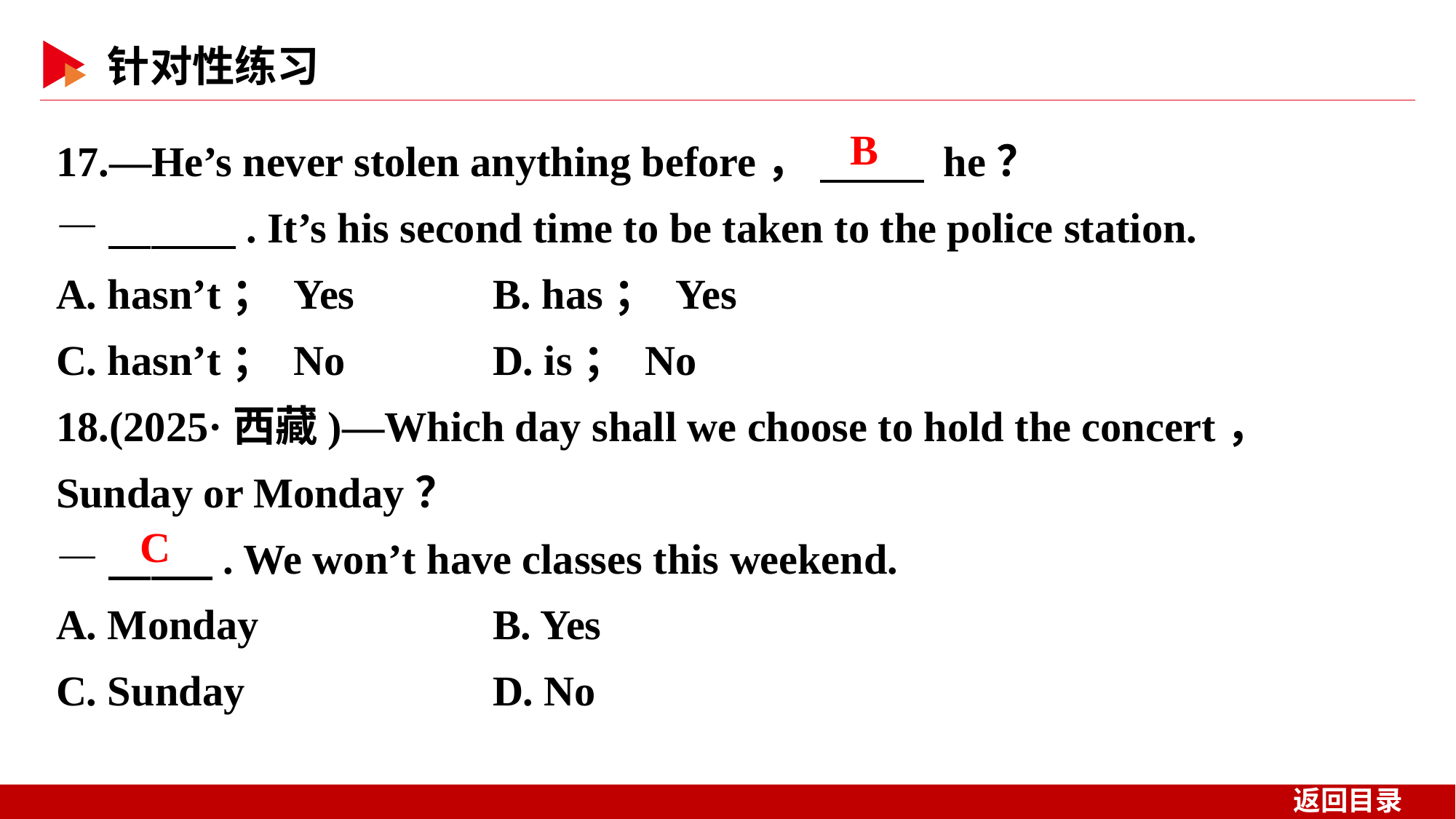

17.—He’s never stolen anything before， 　  　 he？
—　　　. It’s his second time to be taken to the police station.
A. hasn’t； Yes      	B. has； Yes
C. hasn’t； No           	D. is； No
18.(2025·西藏)—Which day shall we choose to hold the concert， Sunday or Monday？
—　  　. We won’t have classes this weekend.
A. Monday                	B. Yes
C. Sunday                	D. No
B
C